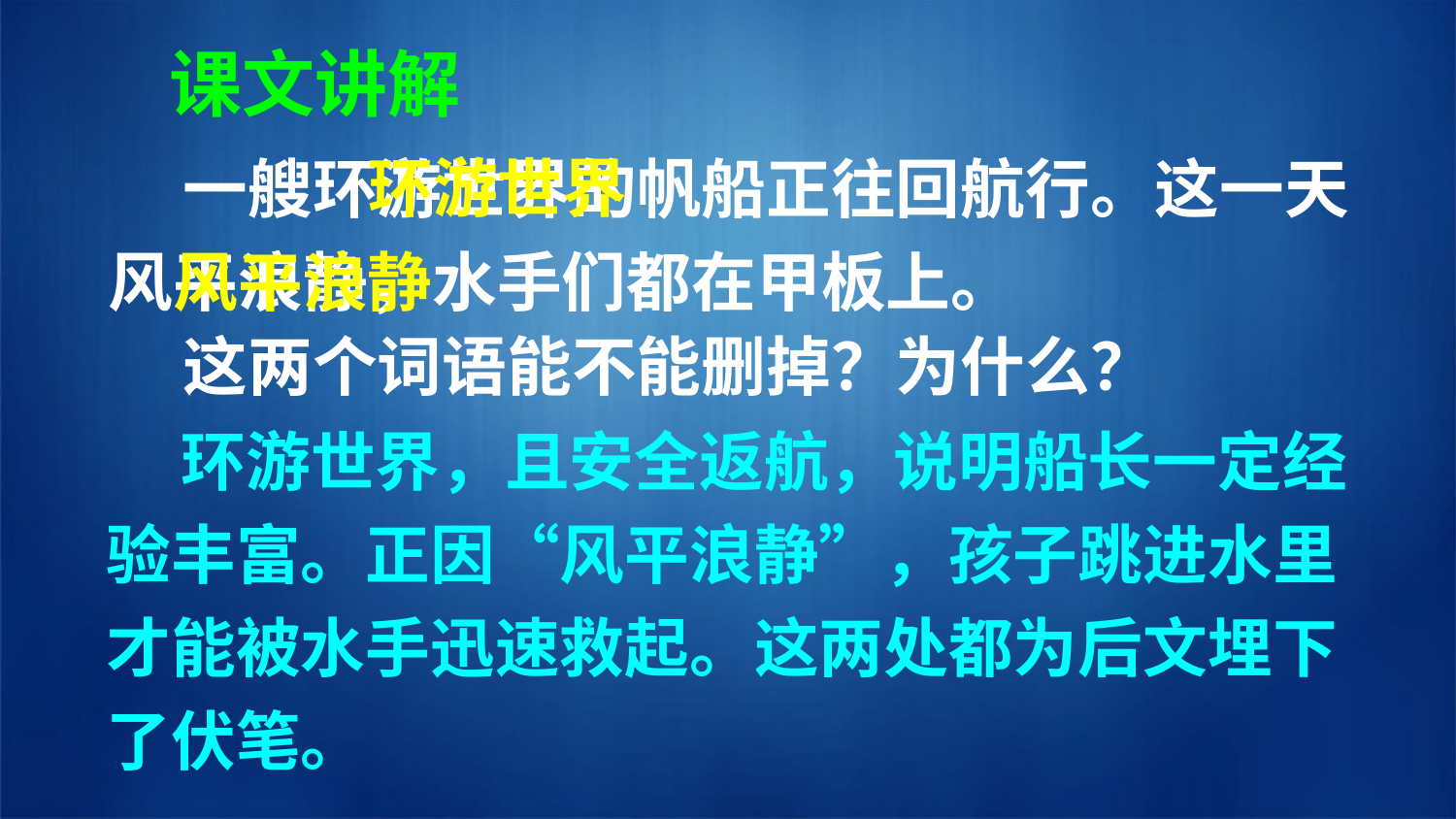

课文讲解
环游世界
    一艘环游世界的帆船正往回航行。这一天风平浪静，水手们都在甲板上。
风平浪静
    这两个词语能不能删掉？为什么？
    环游世界，且安全返航，说明船长一定经验丰富。正因“风平浪静”，孩子跳进水里才能被水手迅速救起。这两处都为后文埋下了伏笔。